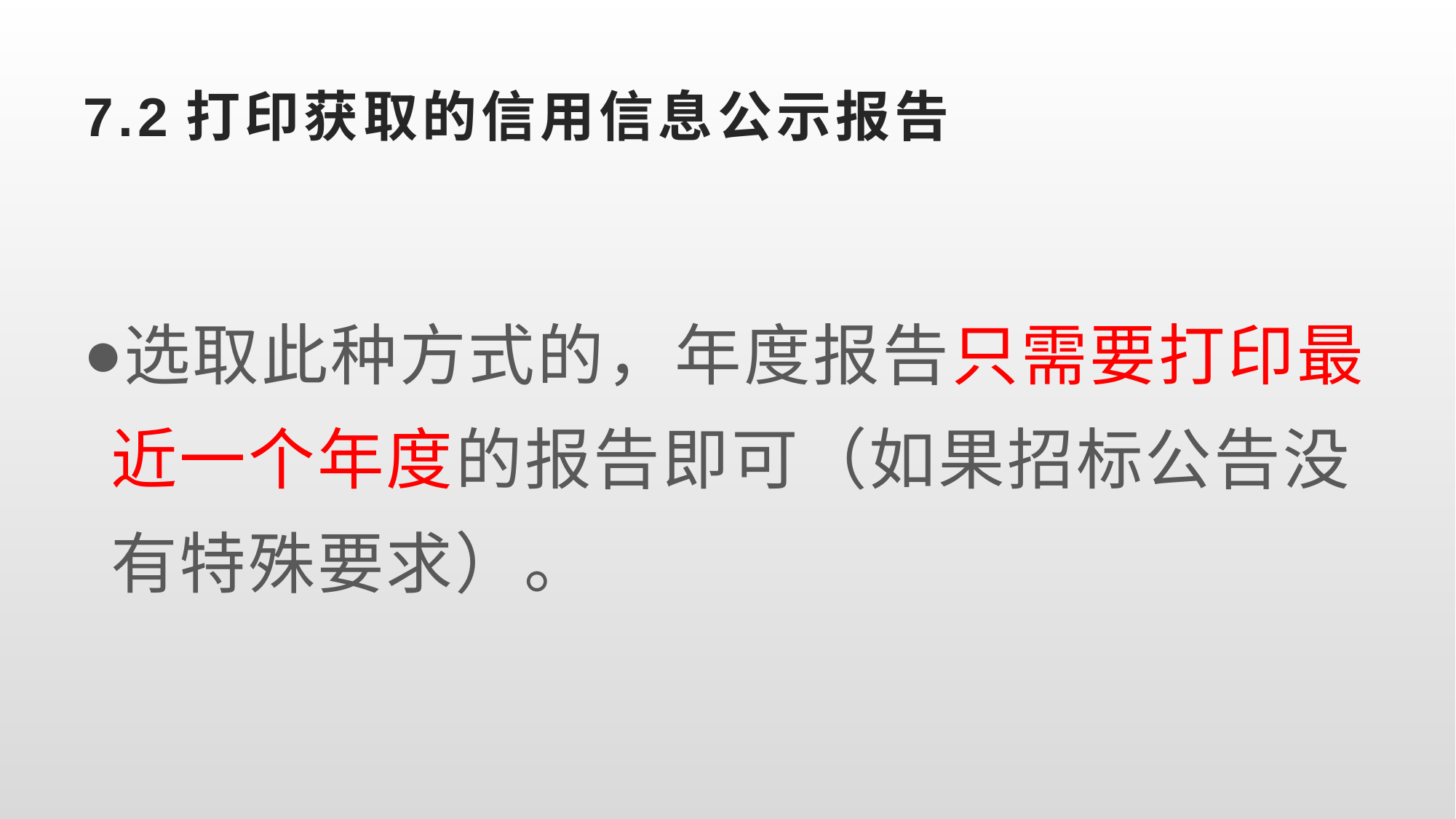

# 7.2打印获取的信用信息公示报告

选取此种方式的，年度报告只需要打印最近一个年度的报告即可（如果招标公告没有特殊要求）。